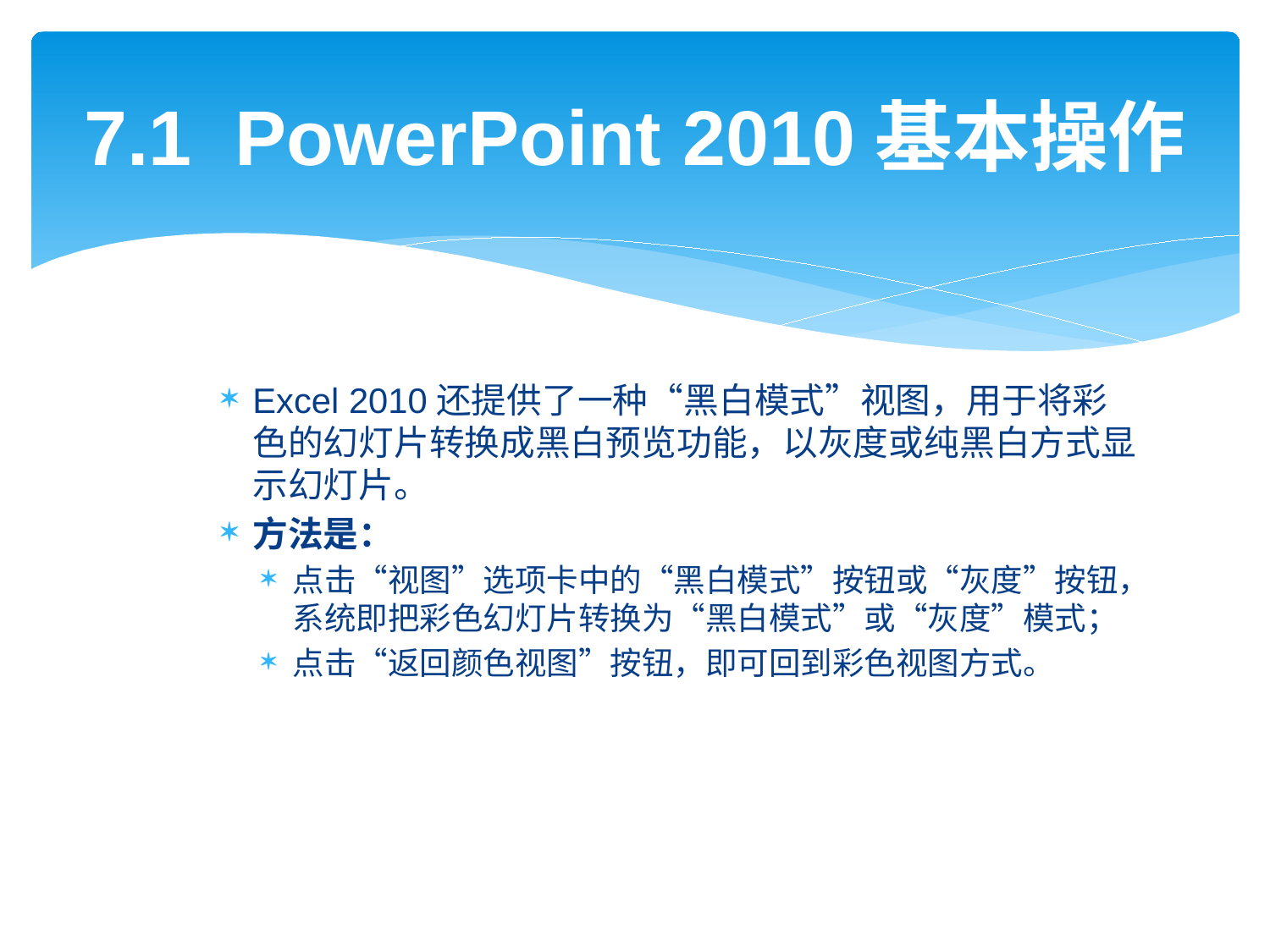

# 7.1  PowerPoint 2010基本操作
Excel 2010还提供了一种“黑白模式”视图，用于将彩色的幻灯片转换成黑白预览功能，以灰度或纯黑白方式显示幻灯片。
方法是：
点击“视图”选项卡中的“黑白模式”按钮或“灰度”按钮，系统即把彩色幻灯片转换为“黑白模式”或“灰度”模式；
点击“返回颜色视图”按钮，即可回到彩色视图方式。